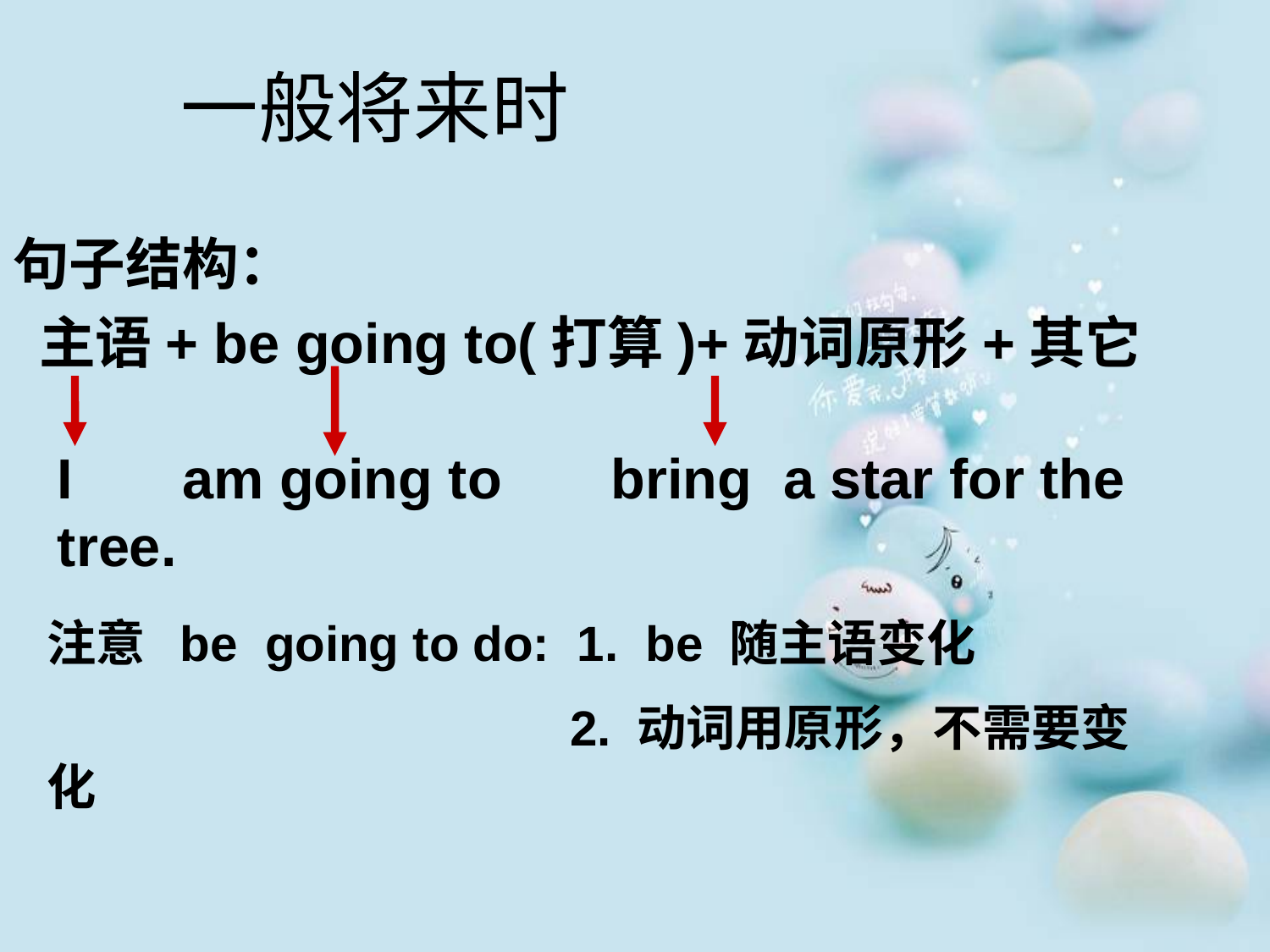

# 一般将来时
句子结构：
 主语+ be going to(打算)+动词原形+其它

I       am going to       bring  a star for the tree.
注意  be  going to do:  1.  be 随主语变化
                                      2. 动词用原形，不需要变化